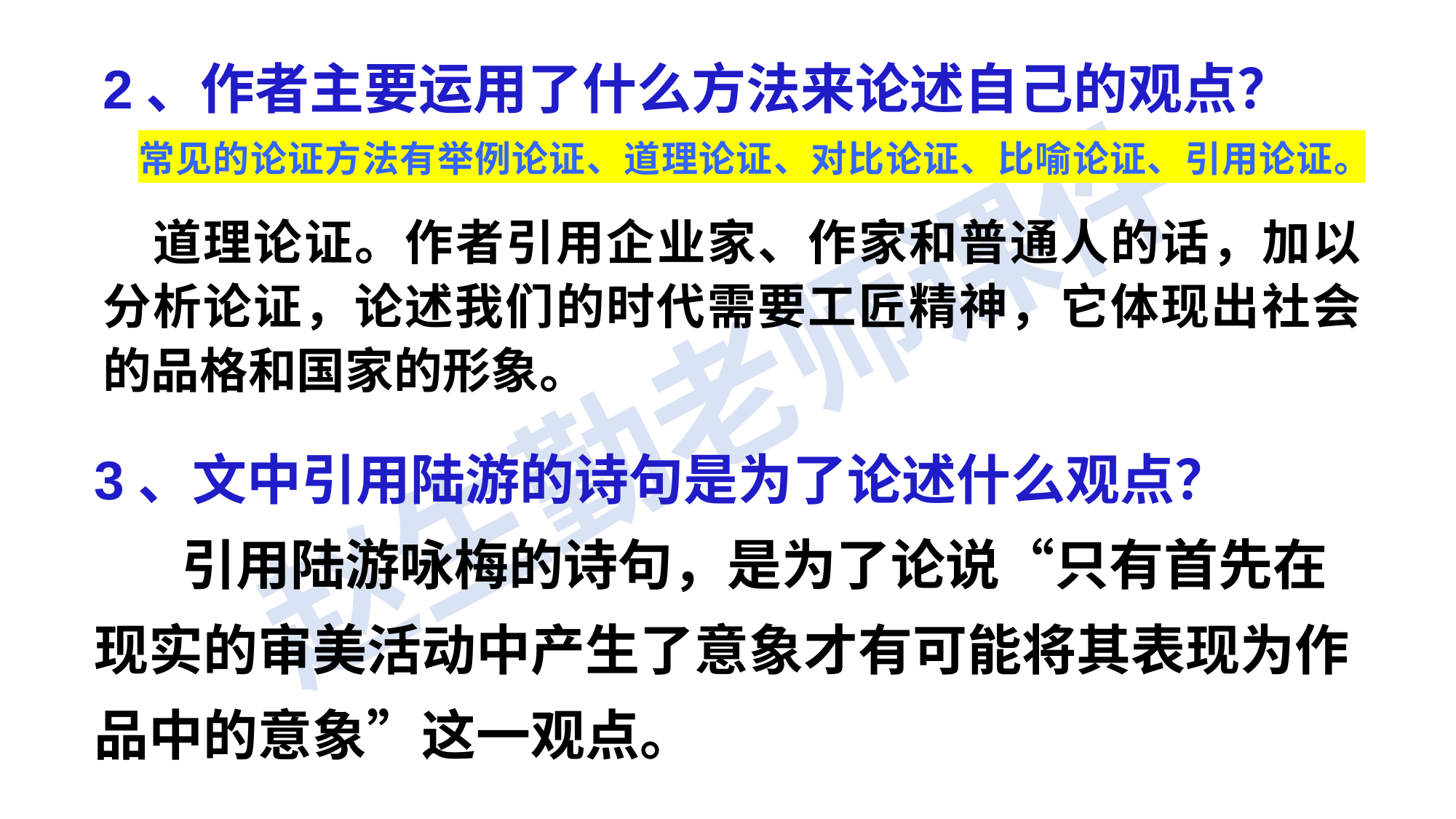

2、作者主要运用了什么方法来论述自己的观点？
常见的论证方法有举例论证、道理论证、对比论证、比喻论证、引用论证。
　道理论证。作者引用企业家、作家和普通人的话，加以分析论证，论述我们的时代需要工匠精神，它体现出社会的品格和国家的形象。
3、文中引用陆游的诗句是为了论述什么观点？
      引用陆游咏梅的诗句，是为了论说“只有首先在现实的审美活动中产生了意象才有可能将其表现为作品中的意象”这一观点。